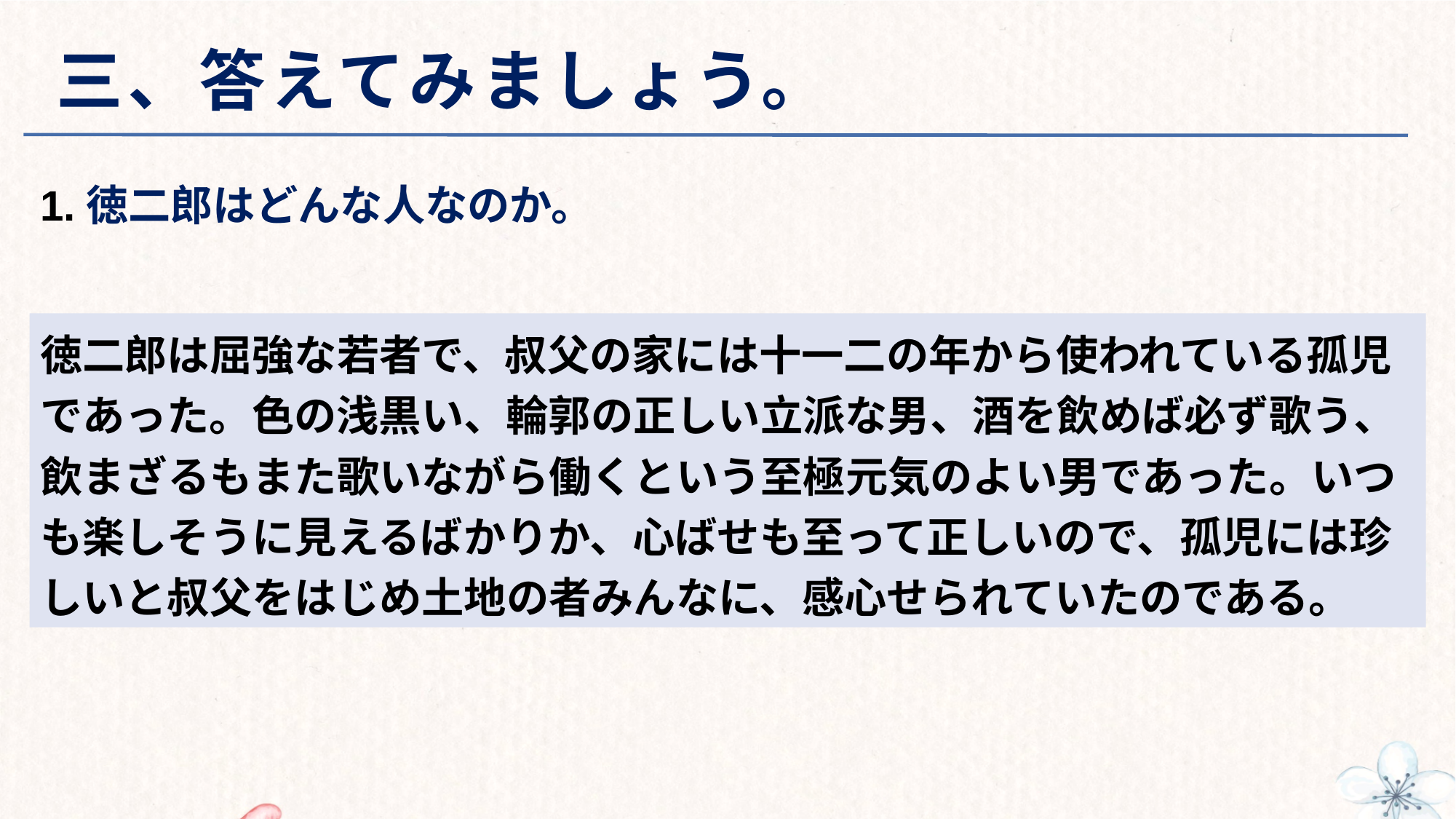

# 三、答えてみましょう。
1.徳二郎はどんな人なのか。
徳二郎は屈強な若者で、叔父の家には十一二の年から使われている孤児であった。色の浅黒い、輪郭の正しい立派な男、酒を飲めば必ず歌う、飲まざるもまた歌いながら働くという至極元気のよい男であった。いつも楽しそうに見えるばかりか、心ばせも至って正しいので、孤児には珍しいと叔父をはじめ土地の者みんなに、感心せられていたのである。